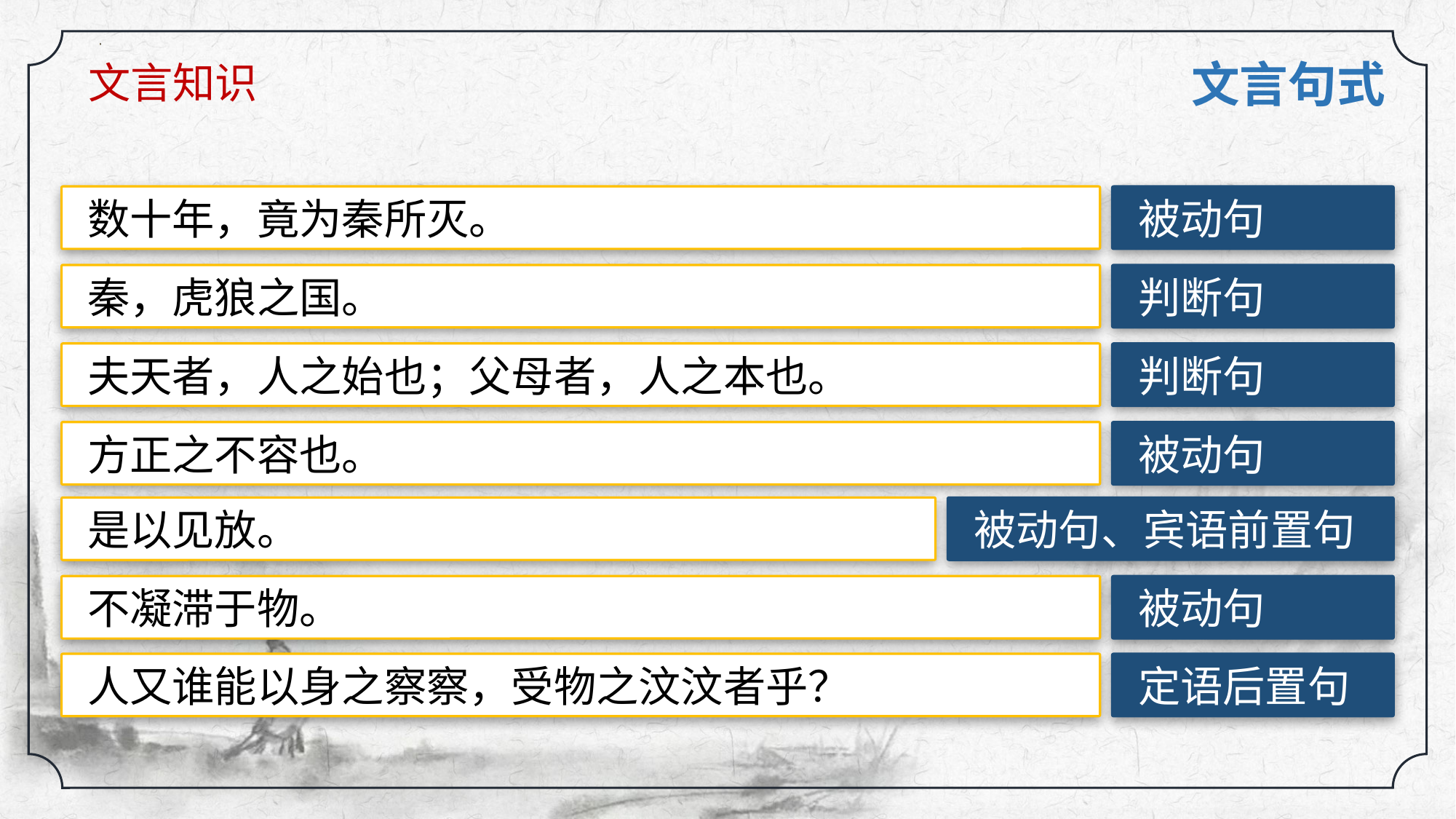

文言知识
文言句式
被动句
数十年，竟为秦所灭。
判断句
秦，虎狼之国。
判断句
夫天者，人之始也；父母者，人之本也。
被动句
方正之不容也。
被动句、宾语前置句
是以见放。
被动句
不凝滞于物。
定语后置句
人又谁能以身之察察，受物之汶汶者乎？